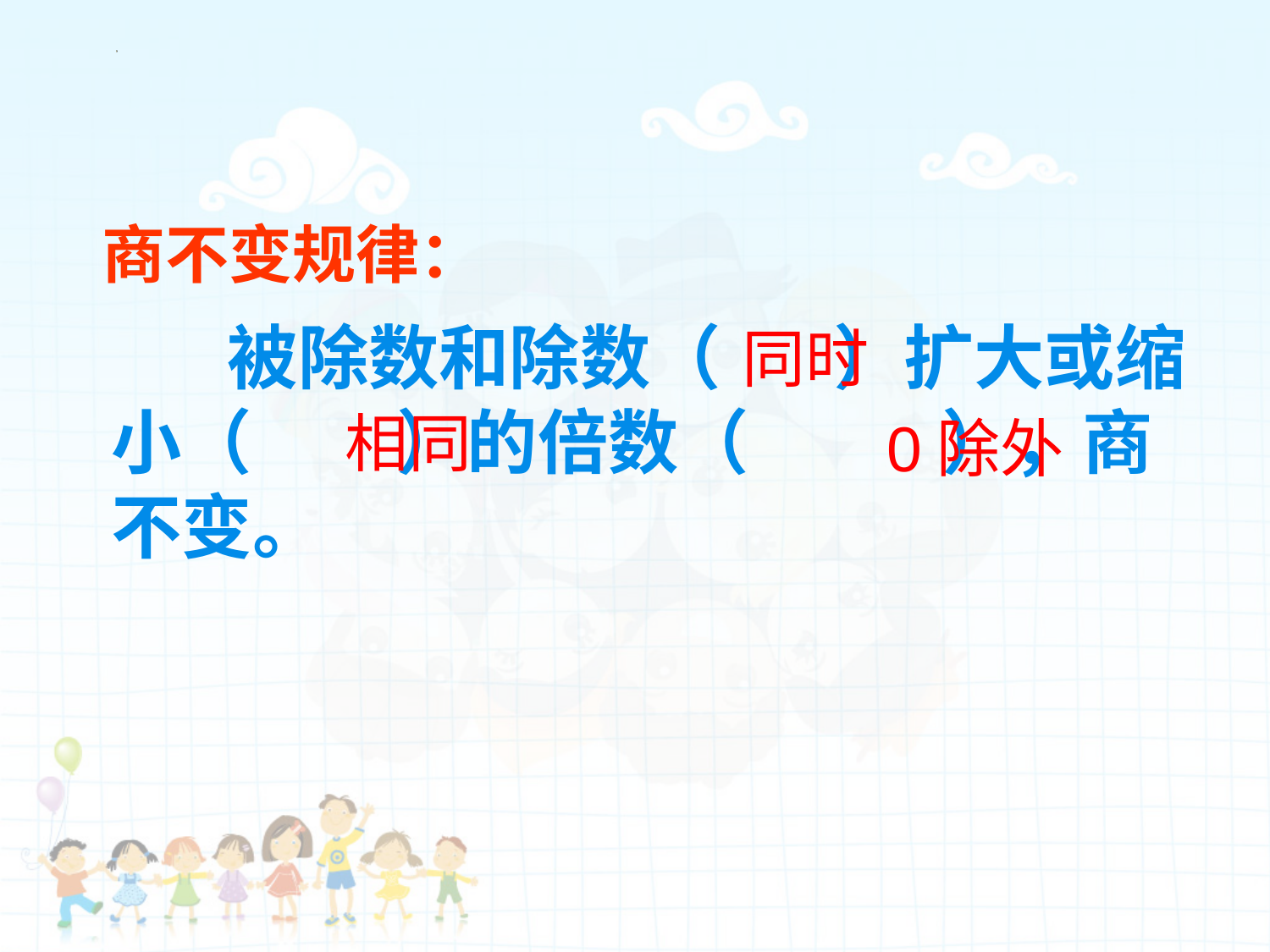

商不变规律：
       被除数和除数（       ）扩大或缩小（         ）的倍数（            ），商不变。
同时
相同
0除外